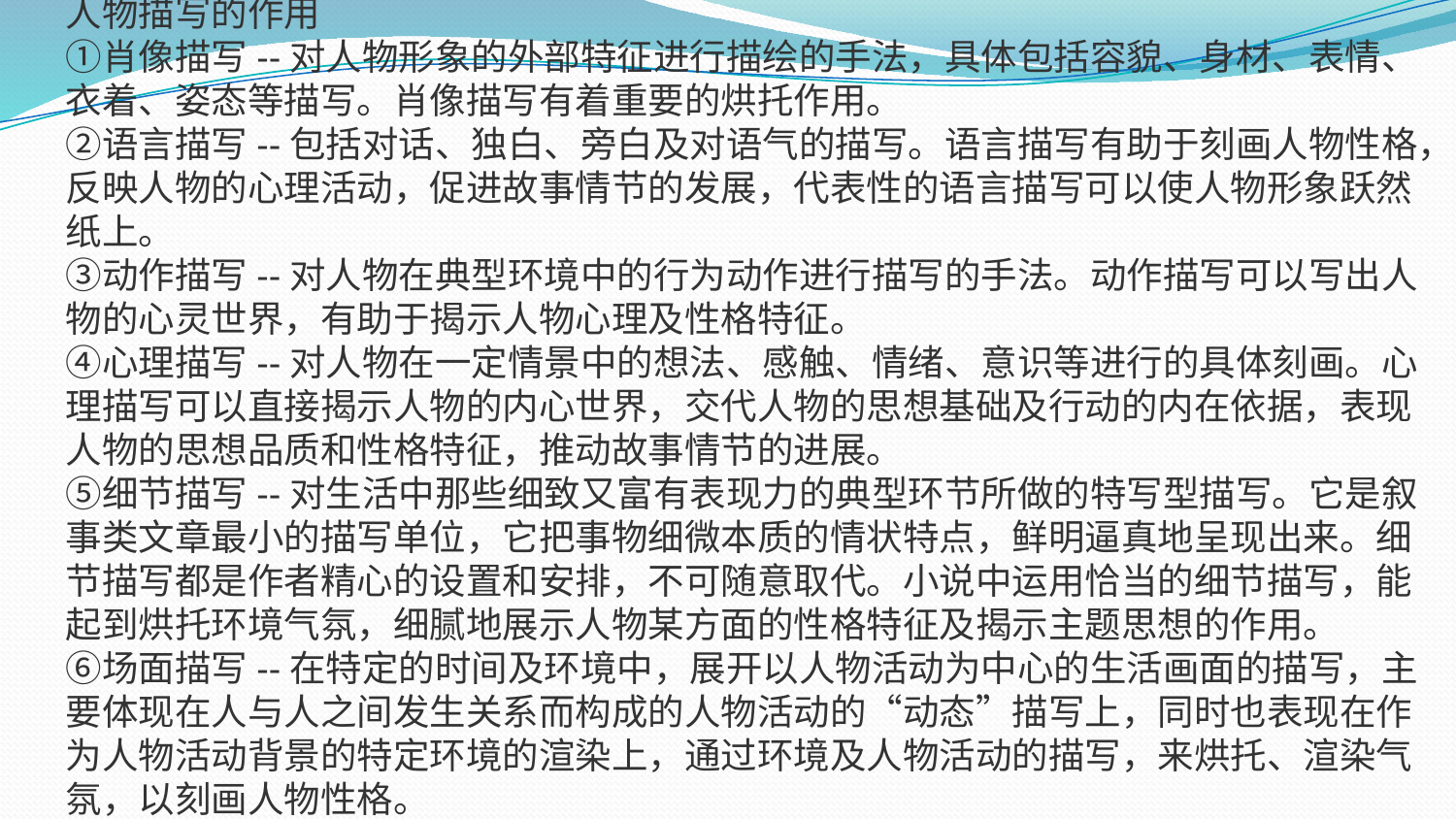

人物描写的作用
①肖像描写--对人物形象的外部特征进行描绘的手法，具体包括容貌、身材、表情、衣着、姿态等描写。肖像描写有着重要的烘托作用。
②语言描写--包括对话、独白、旁白及对语气的描写。语言描写有助于刻画人物性格，反映人物的心理活动，促进故事情节的发展，代表性的语言描写可以使人物形象跃然纸上。
③动作描写--对人物在典型环境中的行为动作进行描写的手法。动作描写可以写出人物的心灵世界，有助于揭示人物心理及性格特征。
④心理描写--对人物在一定情景中的想法、感触、情绪、意识等进行的具体刻画。心理描写可以直接揭示人物的内心世界，交代人物的思想基础及行动的内在依据，表现人物的思想品质和性格特征，推动故事情节的进展。
⑤细节描写--对生活中那些细致又富有表现力的典型环节所做的特写型描写。它是叙事类文章最小的描写单位，它把事物细微本质的情状特点，鲜明逼真地呈现出来。细节描写都是作者精心的设置和安排，不可随意取代。小说中运用恰当的细节描写，能起到烘托环境气氛，细腻地展示人物某方面的性格特征及揭示主题思想的作用。
⑥场面描写--在特定的时间及环境中，展开以人物活动为中心的生活画面的描写，主要体现在人与人之间发生关系而构成的人物活动的“动态”描写上，同时也表现在作为人物活动背景的特定环境的渲染上，通过环境及人物活动的描写，来烘托、渲染气氛，以刻画人物性格。